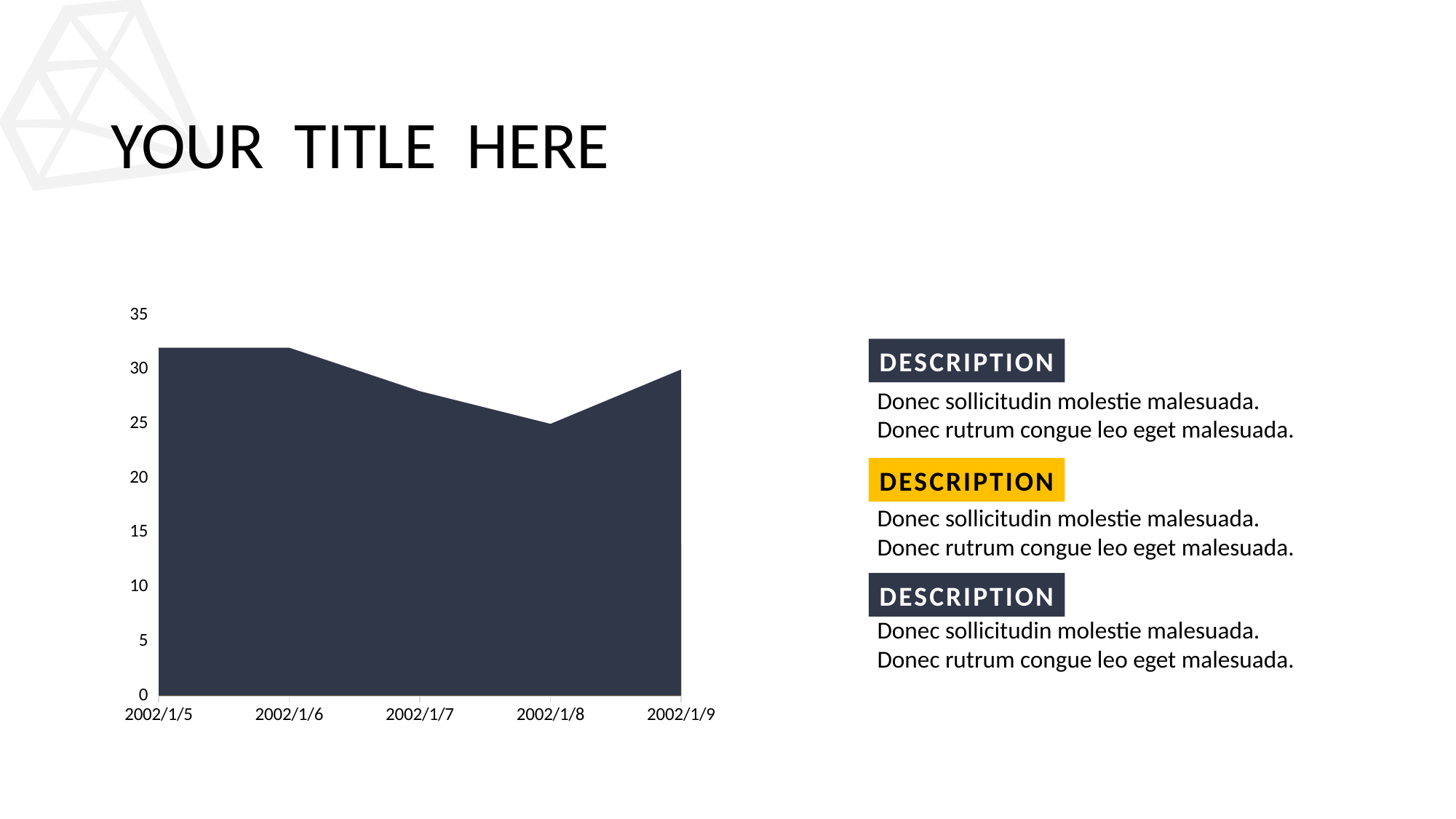

# YOUR  TITLE  HERE

### Chart

| Category | 系列 1 | 系列 2 | 系列 3 |
|---|---|---|---|
| 37261 | 32.0 | 12.0 | 4.0 |
| 37262 | 32.0 | 18.0 | 15.0 |
| 37263 | 28.0 | 16.0 | 13.0 |
| 37264 | 25.0 | 21.0 | 12.0 |
| 37265 | 30.0 | 28.0 | 14.0 |
DESCRIPTION
Donec sollicitudin molestie malesuada. Donec rutrum congue leo eget malesuada.
DESCRIPTION
Donec sollicitudin molestie malesuada. Donec rutrum congue leo eget malesuada.
DESCRIPTION
Donec sollicitudin molestie malesuada. Donec rutrum congue leo eget malesuada.